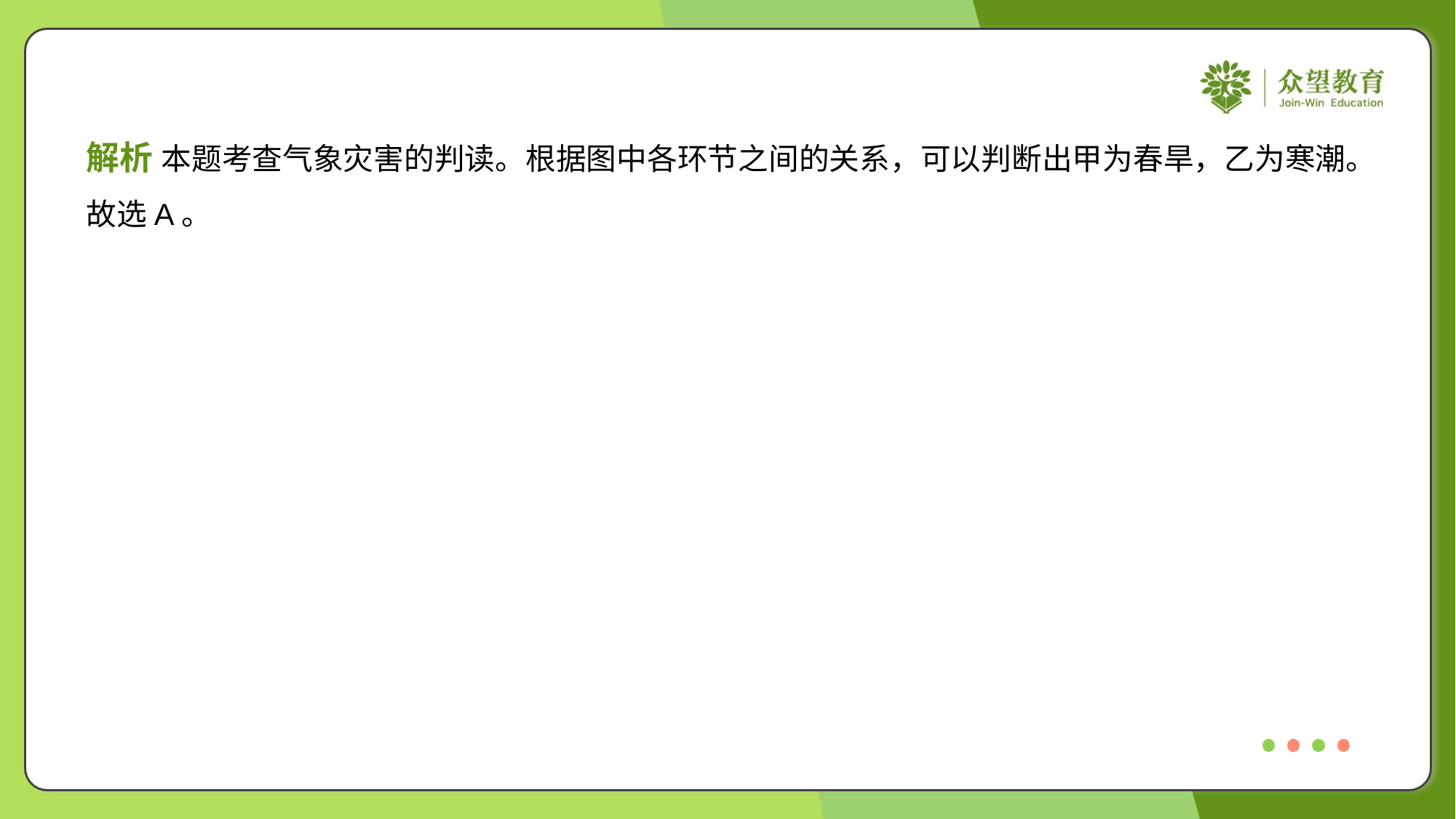

解析 本题考查气象灾害的判读。根据图中各环节之间的关系，可以判断出甲为春旱，乙为寒潮。
故选A。